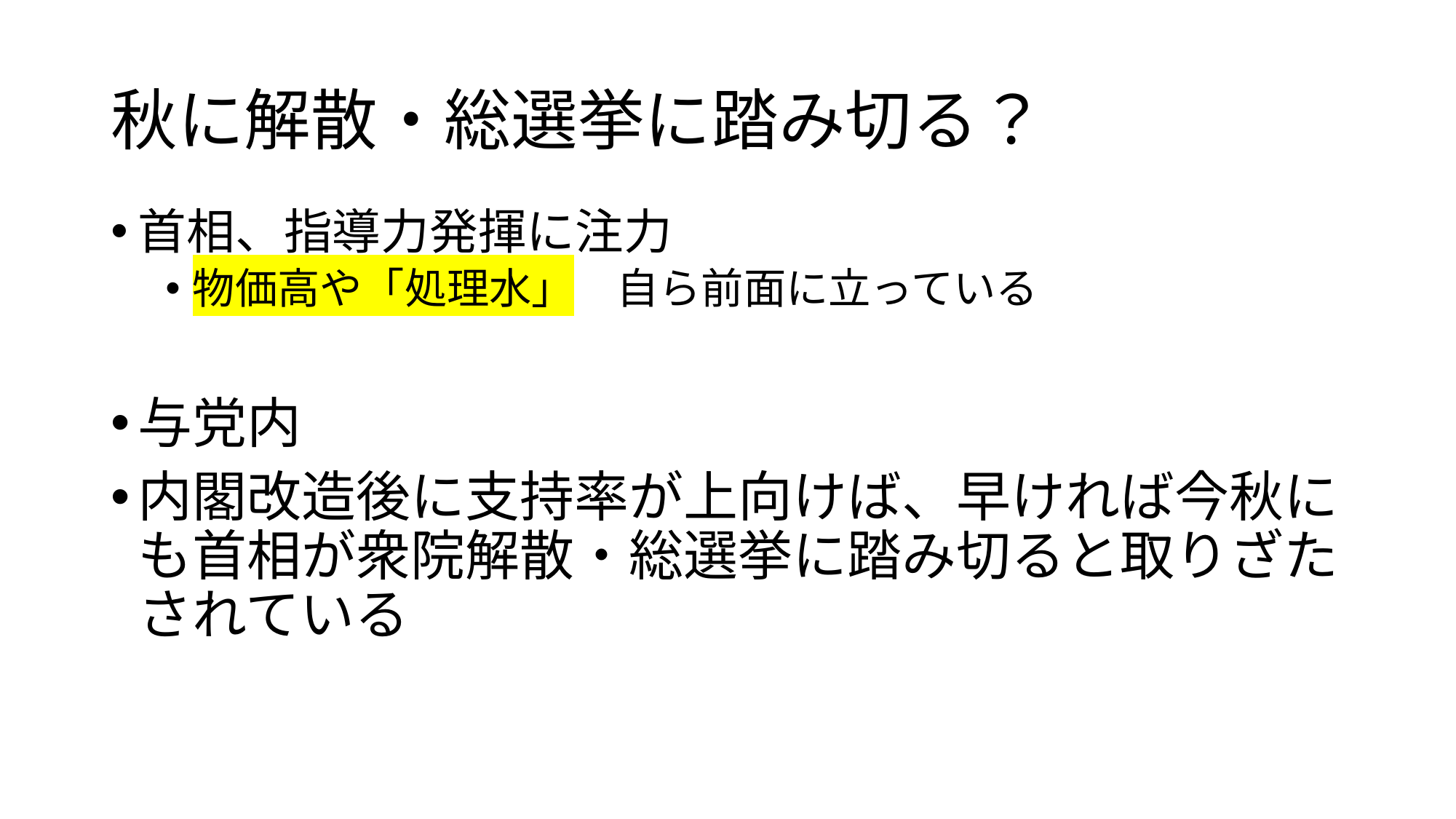

# 秋に解散・総選挙に踏み切る？
首相、指導力発揮に注力
物価高や「処理水」　自ら前面に立っている

与党内
内閣改造後に支持率が上向けば、早ければ今秋にも首相が衆院解散・総選挙に踏み切ると取りざたされている